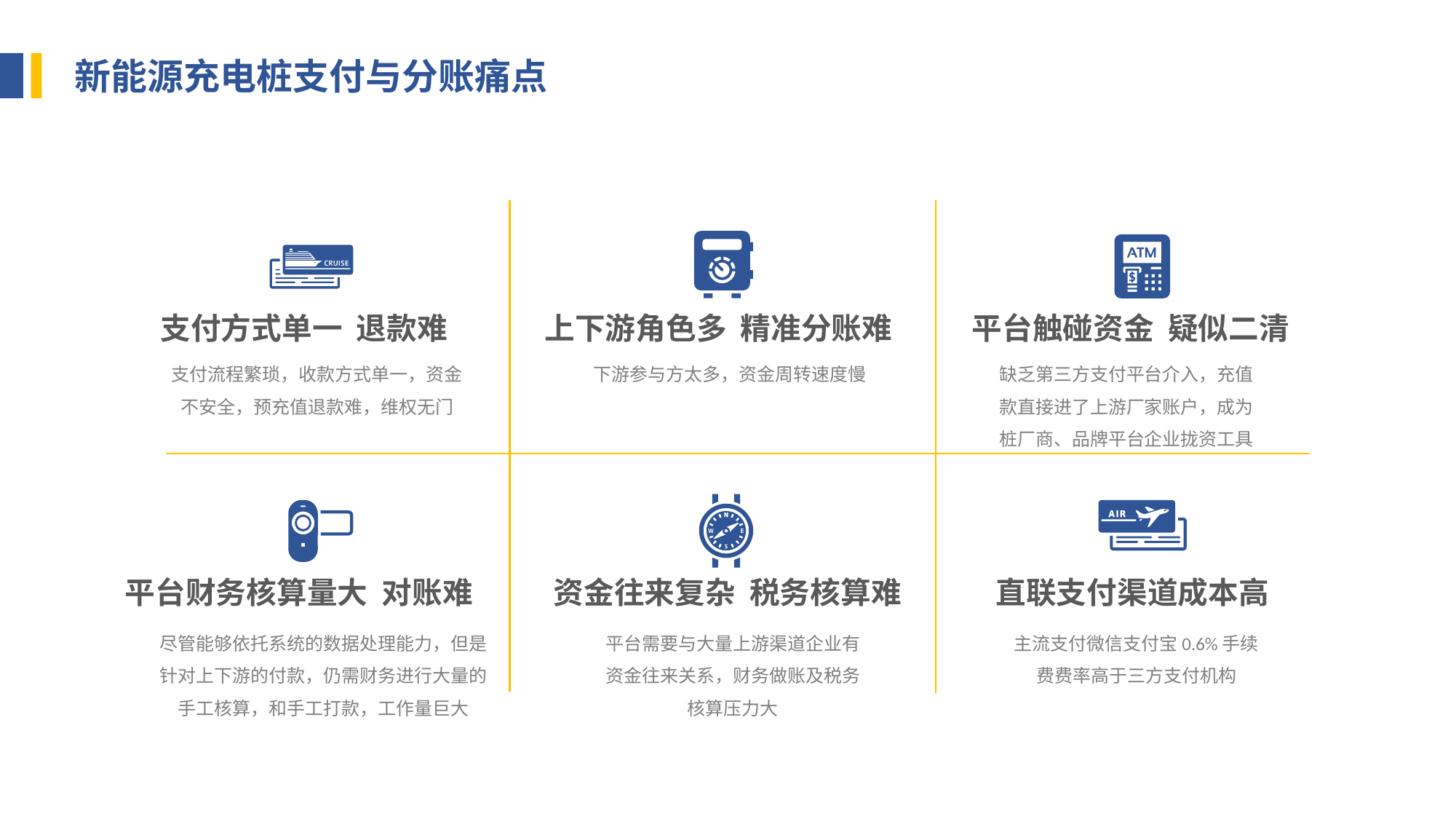

新能源充电桩支付与分账痛点

支付方式单一  退款难
上下游角色多  精准分账难
平台触碰资金  疑似二清
支付流程繁琐，收款方式单一，资金不安全，预充值退款难，维权无门
下游参与方太多，资金周转速度慢
缺乏第三方支付平台介入，充值款直接进了上游厂家账户，成为桩厂商、品牌平台企业拢资工具

平台财务核算量大  对账难
资金往来复杂  税务核算难
直联支付渠道成本高
尽管能够依托系统的数据处理能力，但是针对上下游的付款，仍需财务进行大量的手工核算，和手工打款，工作量巨大
平台需要与大量上游渠道企业有资金往来关系，财务做账及税务核算压力大
主流支付微信支付宝0.6%手续费费率高于三方支付机构